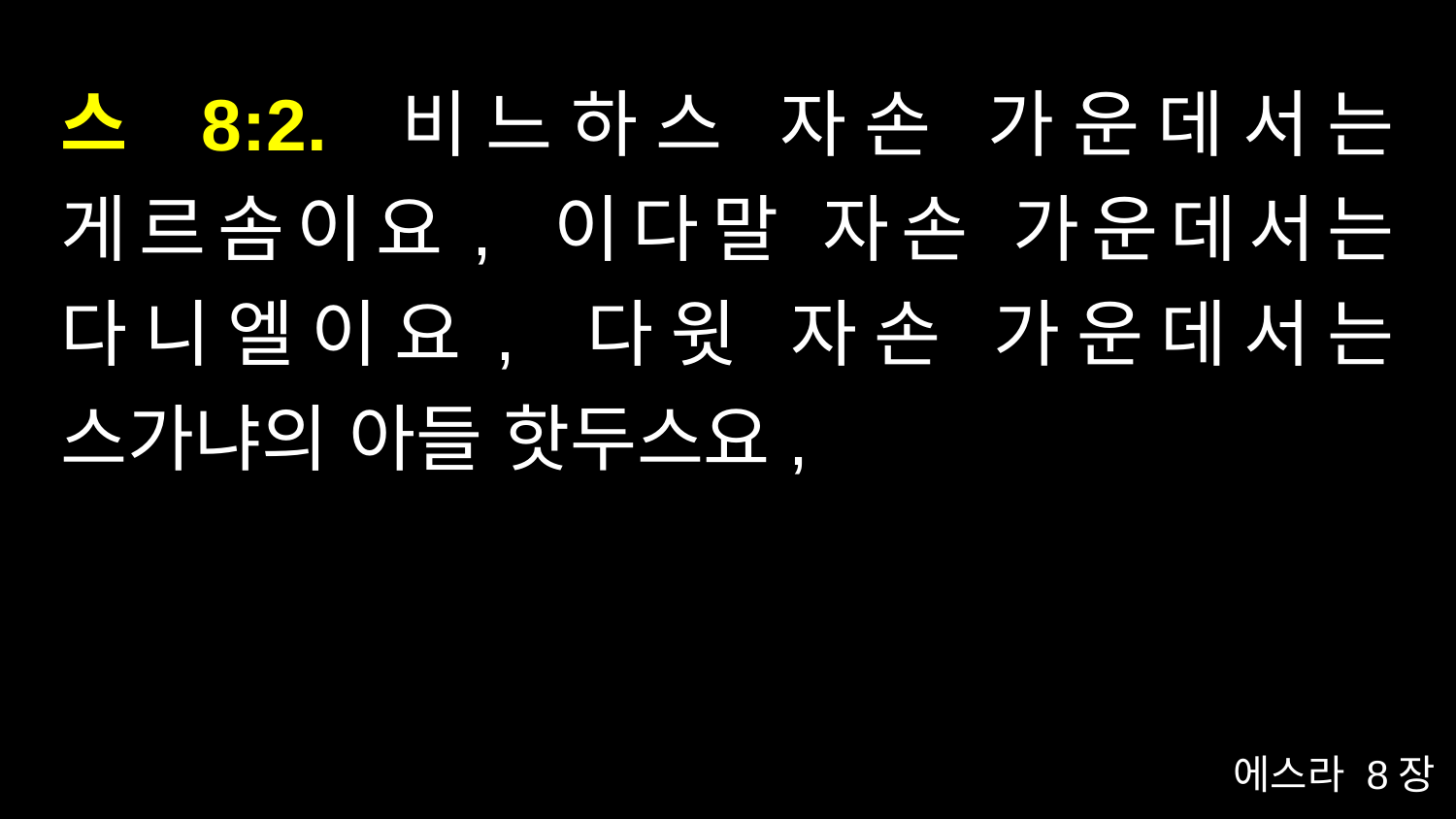

# 스 8:2. 비느하스 자손 가운데서는 게르솜이요, 이다말 자손 가운데서는 다니엘이요, 다윗 자손 가운데서는 스가냐의 아들 핫두스요,
에스라 8장